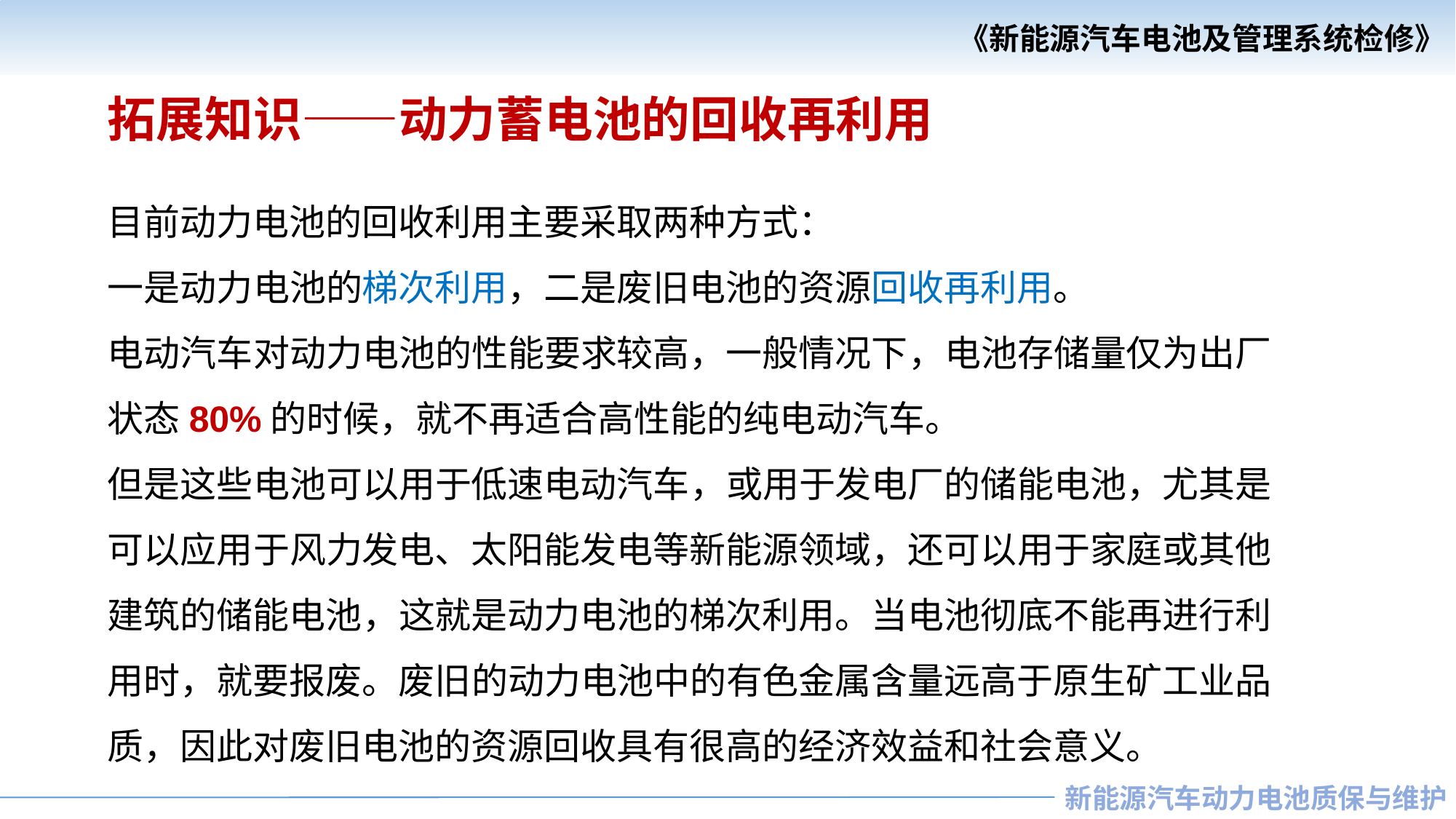

拓展知识——动力蓄电池的回收再利用
目前动力电池的回收利用主要采取两种方式：
一是动力电池的梯次利用，二是废旧电池的资源回收再利用。
电动汽车对动力电池的性能要求较高，一般情况下，电池存储量仅为出厂状态80%的时候，就不再适合高性能的纯电动汽车。
但是这些电池可以用于低速电动汽车，或用于发电厂的储能电池，尤其是可以应用于风力发电、太阳能发电等新能源领域，还可以用于家庭或其他建筑的储能电池，这就是动力电池的梯次利用。当电池彻底不能再进行利用时，就要报废。废旧的动力电池中的有色金属含量远高于原生矿工业品质，因此对废旧电池的资源回收具有很高的经济效益和社会意义。